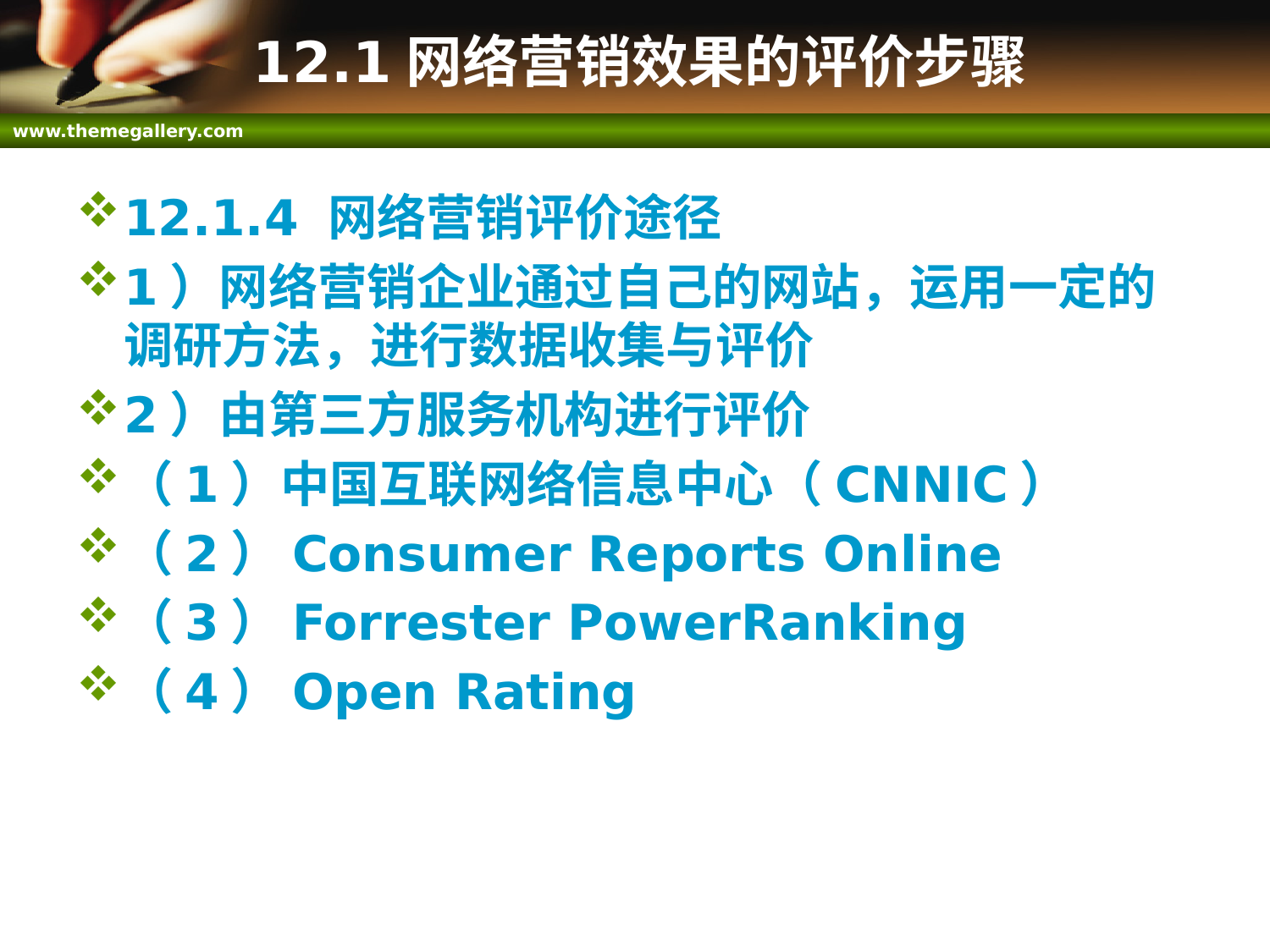

# 12.1网络营销效果的评价步骤
12.1.4 网络营销评价途径
1）网络营销企业通过自己的网站，运用一定的调研方法，进行数据收集与评价
2）由第三方服务机构进行评价
（1）中国互联网络信息中心（CNNIC）
（2）Consumer Reports Online
（3）Forrester PowerRanking
（4）Open Rating